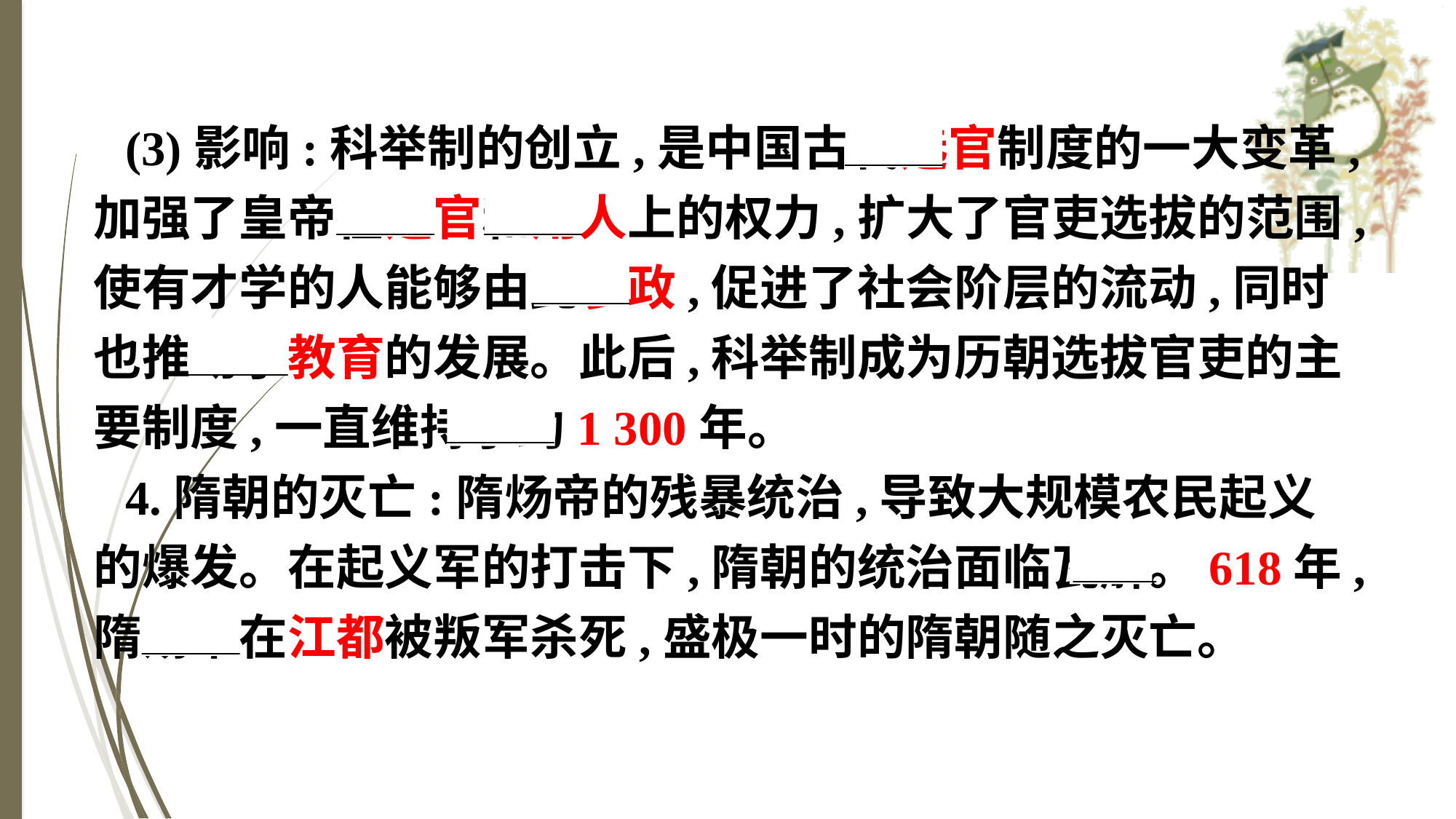

(3)影响:科举制的创立,是中国古代选官制度的一大变革,加强了皇帝在选官和用人上的权力,扩大了官吏选拔的范围,使有才学的人能够由此参政,促进了社会阶层的流动,同时也推动了教育的发展。此后,科举制成为历朝选拔官吏的主要制度,一直维持了约1 300年。
4.隋朝的灭亡:隋炀帝的残暴统治,导致大规模农民起义的爆发。在起义军的打击下,隋朝的统治面临瓦解。618年,隋炀帝在江都被叛军杀死,盛极一时的隋朝随之灭亡。